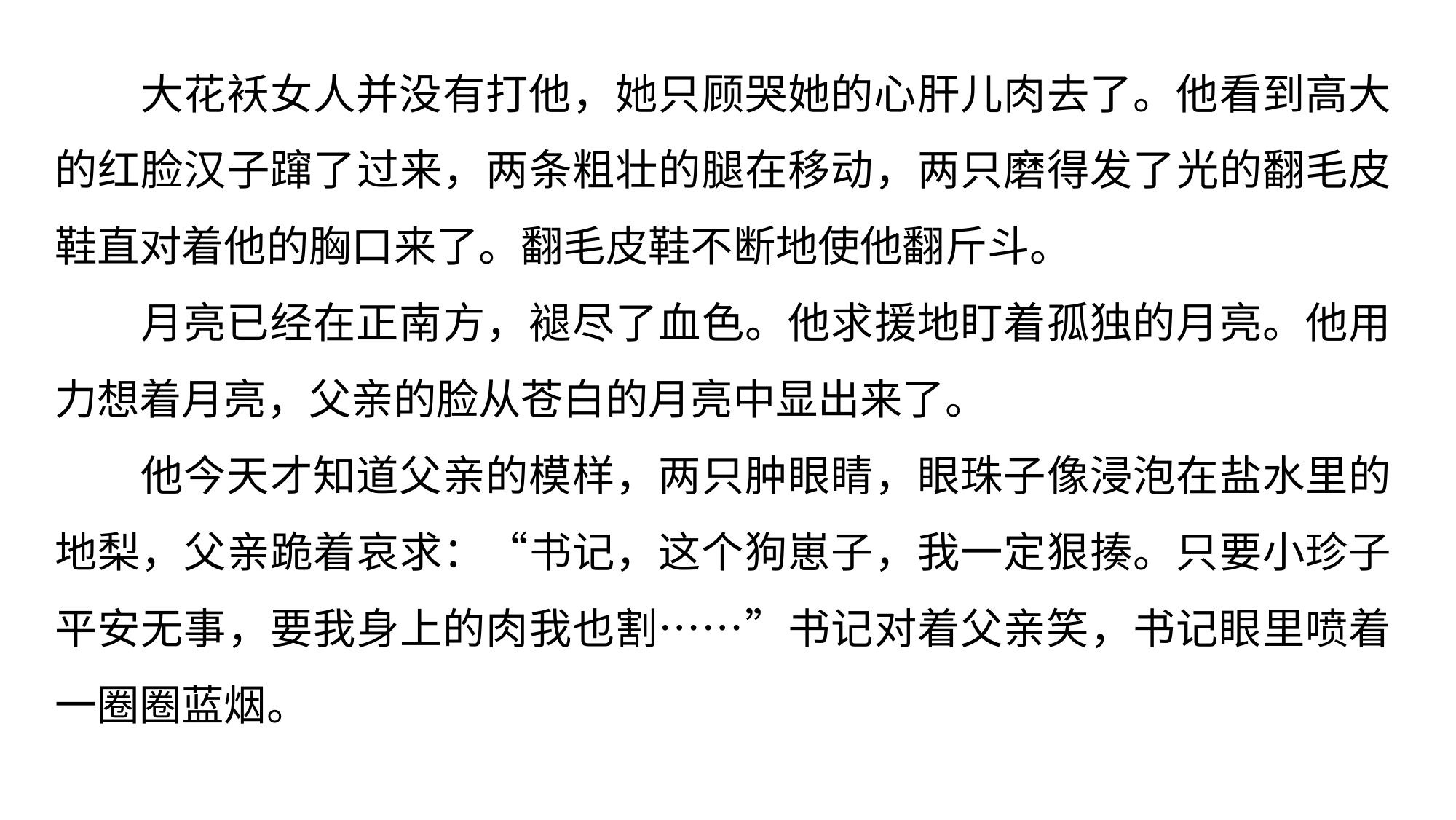

大花袄女人并没有打他，她只顾哭她的心肝儿肉去了。他看到高大的红脸汉子蹿了过来，两条粗壮的腿在移动，两只磨得发了光的翻毛皮鞋直对着他的胸口来了。翻毛皮鞋不断地使他翻斤斗。
月亮已经在正南方，褪尽了血色。他求援地盯着孤独的月亮。他用力想着月亮，父亲的脸从苍白的月亮中显出来了。
他今天才知道父亲的模样，两只肿眼睛，眼珠子像浸泡在盐水里的地梨，父亲跪着哀求：“书记，这个狗崽子，我一定狠揍。只要小珍子平安无事，要我身上的肉我也割……”书记对着父亲笑，书记眼里喷着一圈圈蓝烟。